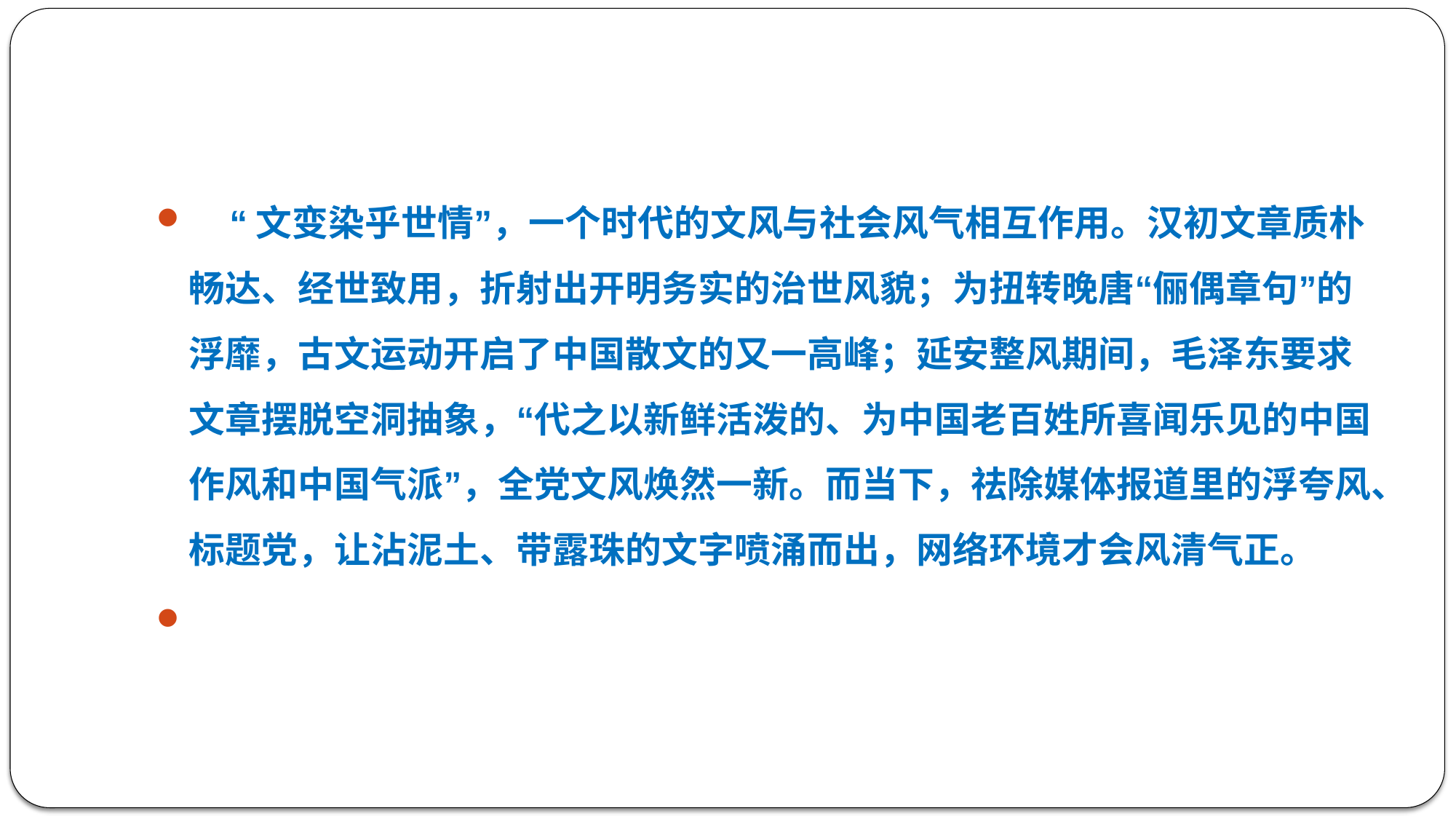

#
    “文变染乎世情”，一个时代的文风与社会风气相互作用。汉初文章质朴畅达、经世致用，折射出开明务实的治世风貌；为扭转晚唐“俪偶章句”的浮靡，古文运动开启了中国散文的又一高峰；延安整风期间，毛泽东要求文章摆脱空洞抽象，“代之以新鲜活泼的、为中国老百姓所喜闻乐见的中国作风和中国气派”，全党文风焕然一新。而当下，祛除媒体报道里的浮夸风、标题党，让沾泥土、带露珠的文字喷涌而出，网络环境才会风清气正。